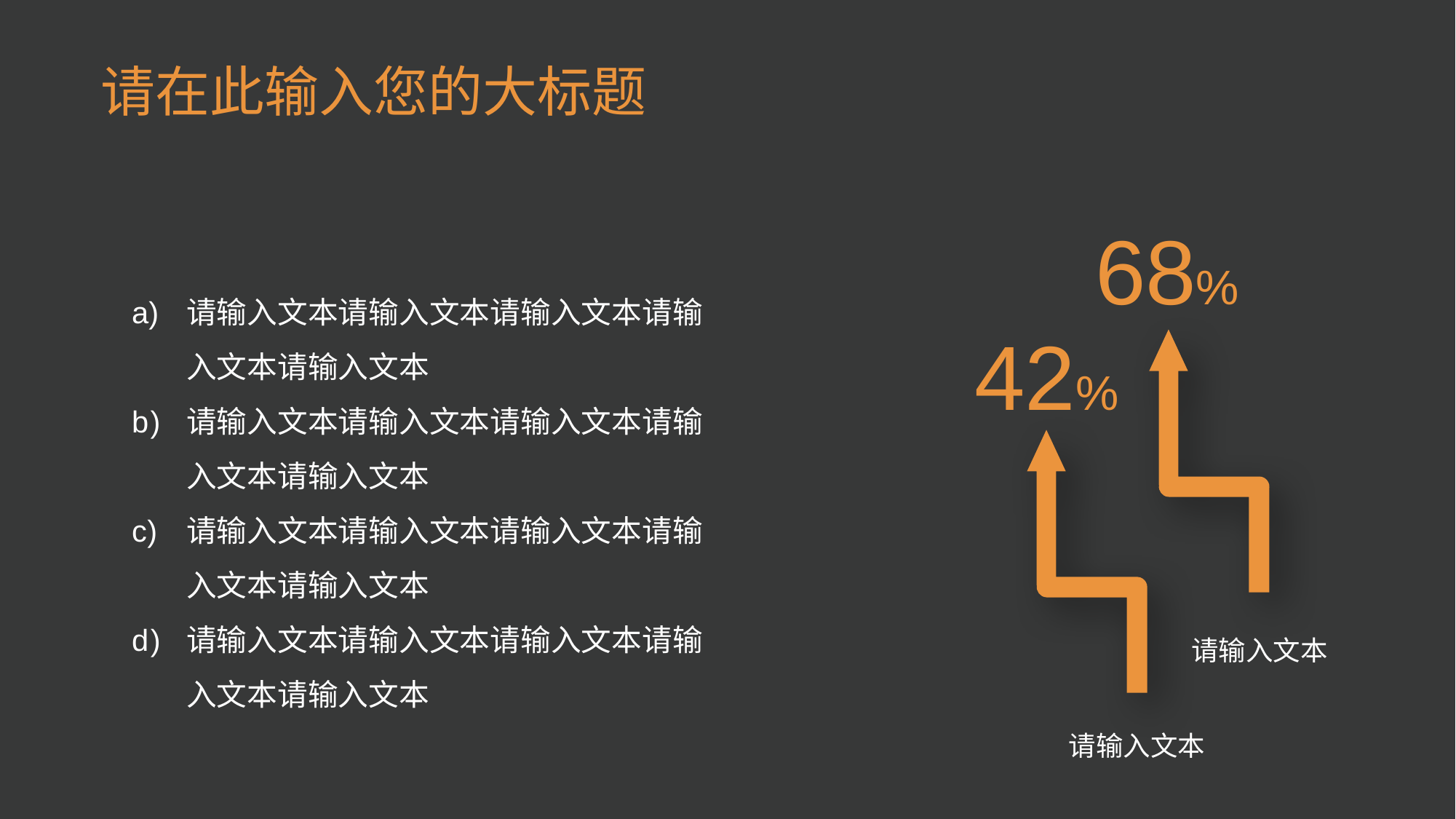

# 请在此输入您的大标题
68%
请输入文本请输入文本请输入文本请输入文本请输入文本
请输入文本请输入文本请输入文本请输入文本请输入文本
请输入文本请输入文本请输入文本请输入文本请输入文本
请输入文本请输入文本请输入文本请输入文本请输入文本
42%

请输入文本
请输入文本